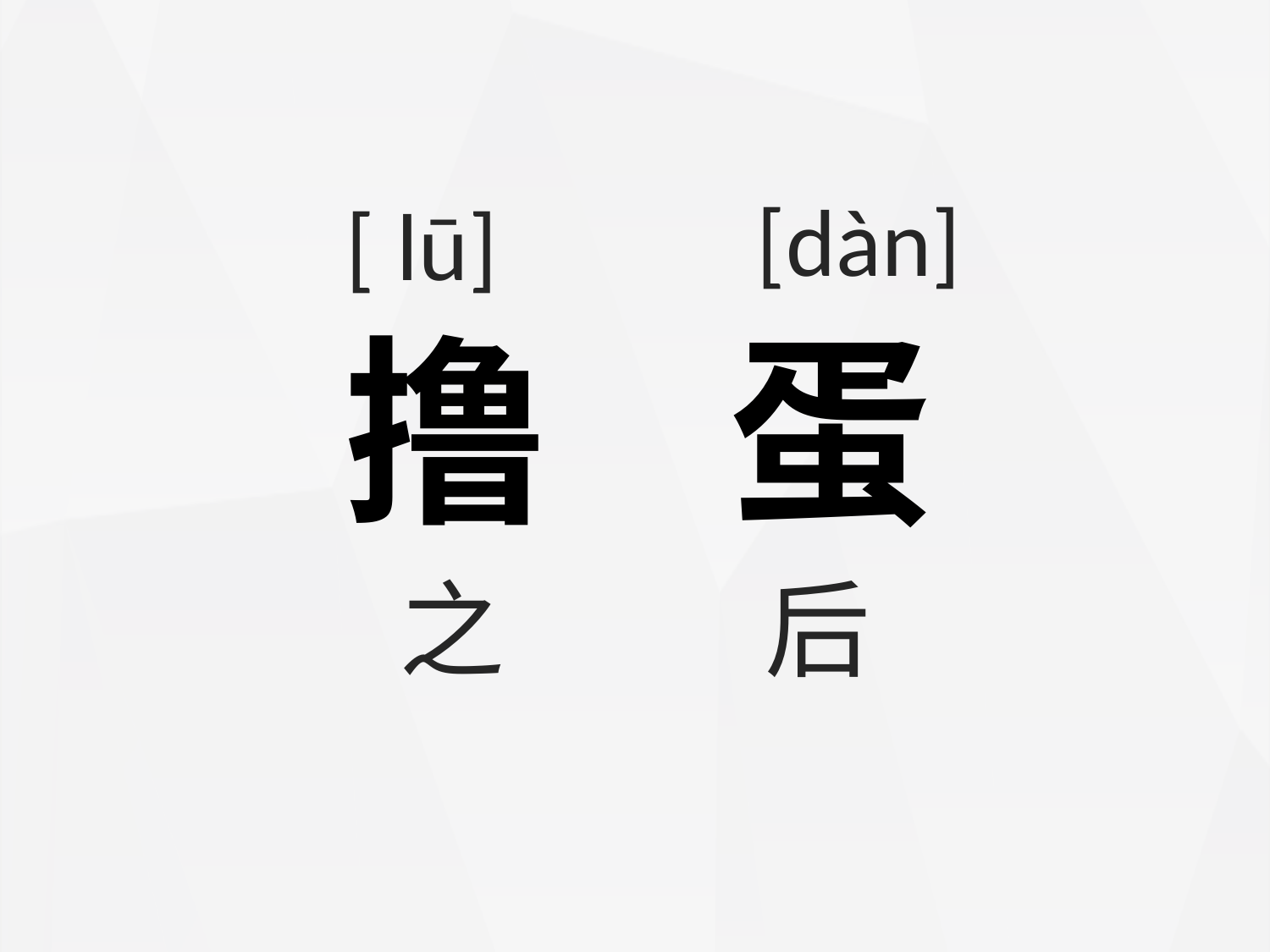

[dàn]
[ lū]
撸    蛋
之           后